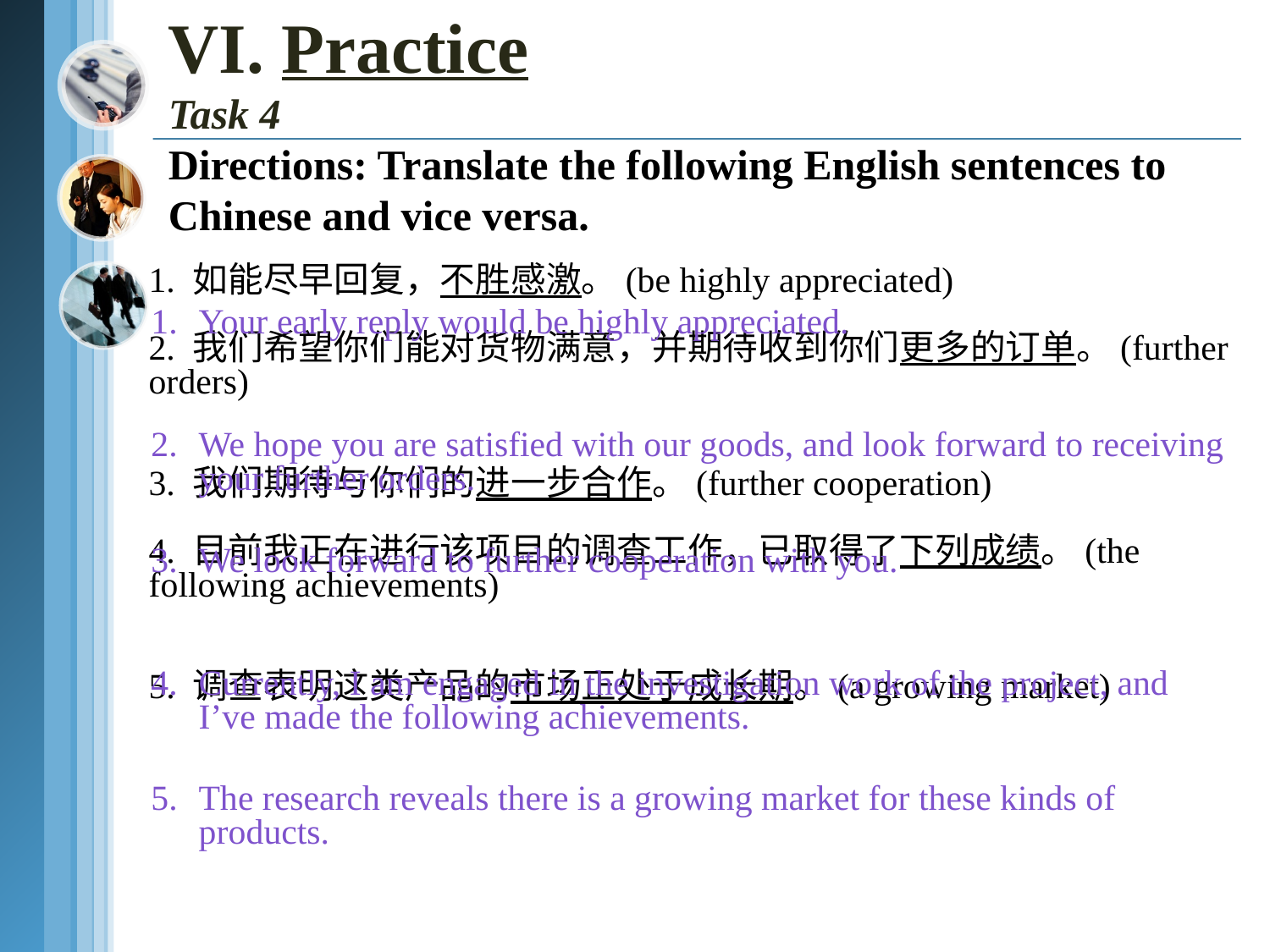

VI. Practice
Task 4
Directions: Translate the following English sentences to Chinese and vice versa.
1. 如能尽早回复，不胜感激。(be highly appreciated)

2. 我们希望你们能对货物满意，并期待收到你们更多的订单。(further orders)

3. 我们期待与你们的进一步合作。(further cooperation)

4. 目前我正在进行该项目的调查工作，已取得了下列成绩。(the following achievements)

5. 调查表明这类产品的市场正处于成长期。(a growing market)

1.	Your early reply would be highly appreciated.

2.	We hope you are satisfied with our goods, and look forward to receiving your further orders.

3.	We look forward to further cooperation with you.

4.	Currently, I am engaged in the investigation work of the project, and I’ve made the following achievements.

5.	The research reveals there is a growing market for these kinds of products.